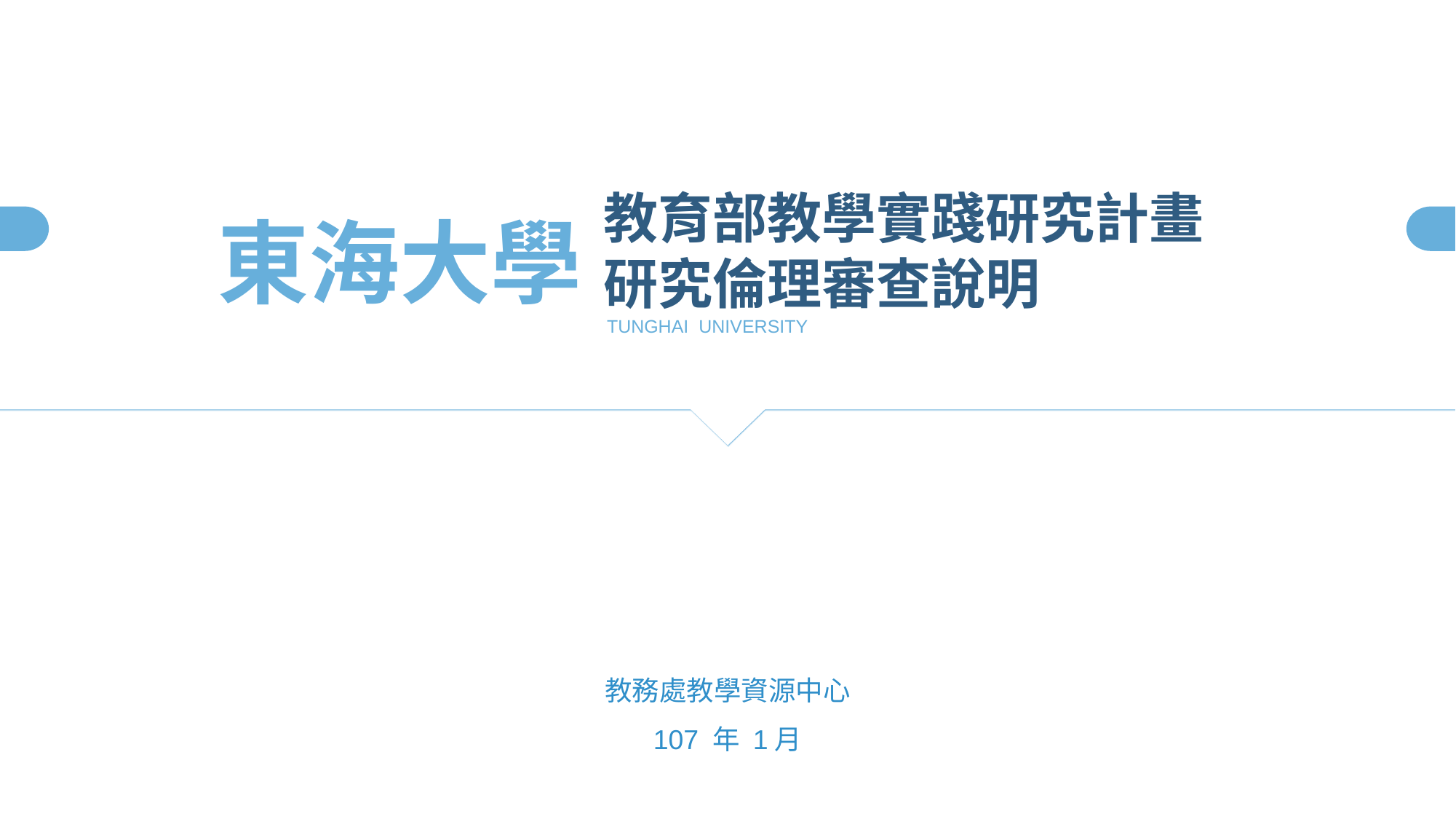

東海大學
教育部教學實踐研究計畫
研究倫理審查說明

TUNGHAI  UNIVERSITY
T
教務處教學資源中心
107 年 1月